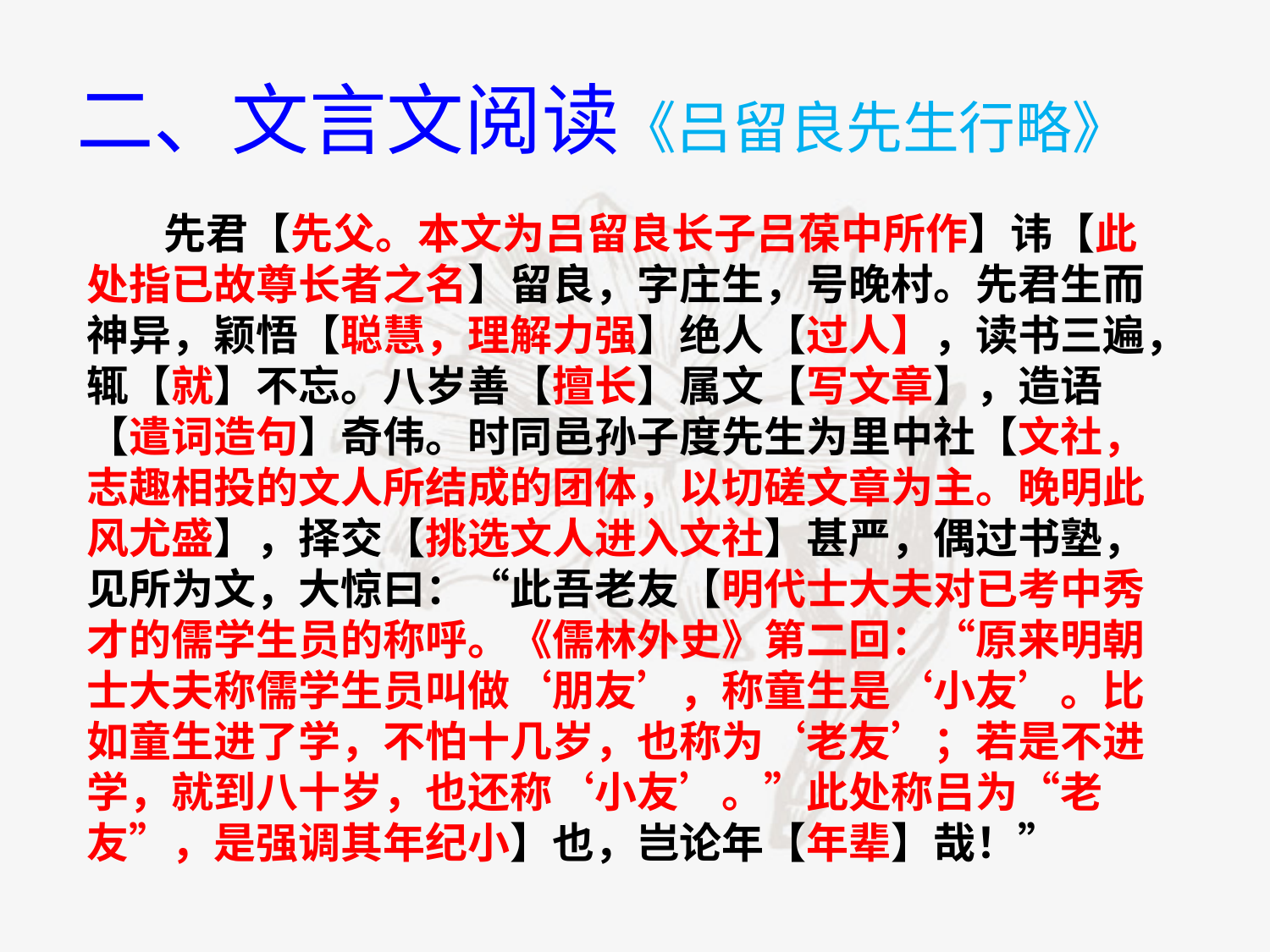

# 二、文言文阅读《吕留良先生行略》
       先君【先父。本文为吕留良长子吕葆中所作】讳【此处指已故尊长者之名】留良，字庄生，号晚村。先君生而神异，颖悟【聪慧，理解力强】绝人【过人】，读书三遍，辄【就】不忘。八岁善【擅长】属文【写文章】，造语【遣词造句】奇伟。时同邑孙子度先生为里中社【文社，志趣相投的文人所结成的团体，以切磋文章为主。晚明此风尤盛】，择交【挑选文人进入文社】甚严，偶过书塾，见所为文，大惊曰：“此吾老友【明代士大夫对已考中秀才的儒学生员的称呼。《儒林外史》第二回：“原来明朝士大夫称儒学生员叫做‘朋友’，称童生是‘小友’。比如童生进了学，不怕十几岁，也称为‘老友’；若是不进学，就到八十岁，也还称‘小友’。”此处称吕为“老友”，是强调其年纪小】也，岂论年【年辈】哉！”